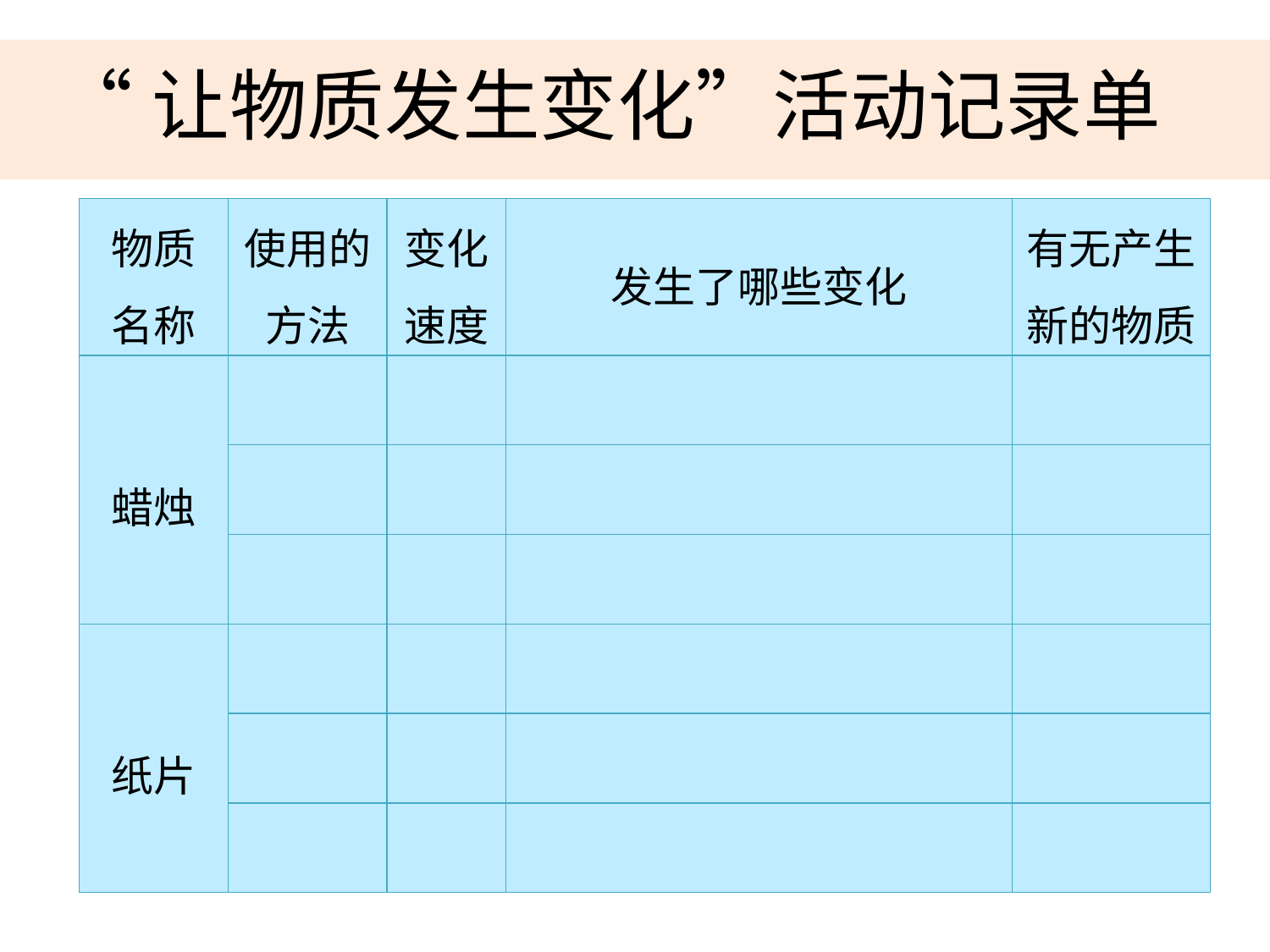

“让物质发生变化”活动记录单

| 物质 名称 | 使用的方法 | 变化速度 | 发生了哪些变化 | 有无产生 新的物质 |
| --- | --- | --- | --- | --- |
| 蜡烛 |  |  |  |  |
|  |  |  |  |  |
|  |  |  |  |  |
| 纸片 |  |  |  |  |
|  |  |  |  |  |
|  |  |  |  |  |